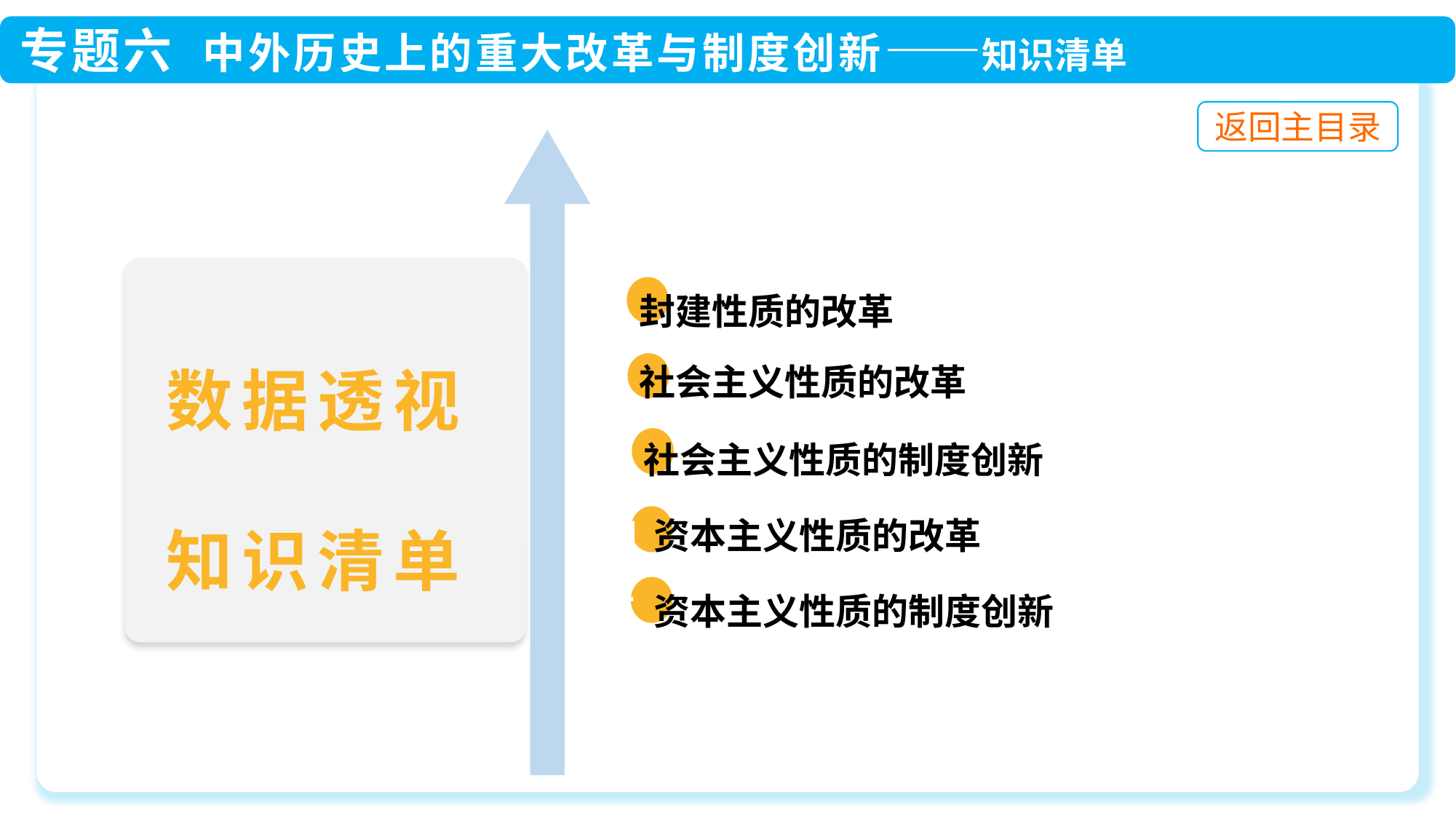

一  封建性质的改革
     二  社会主义性质的改革
     三  社会主义性质的制度创新
    四  资本主义性质的改革
    五  资本主义性质的制度创新

数据透视
知识清单